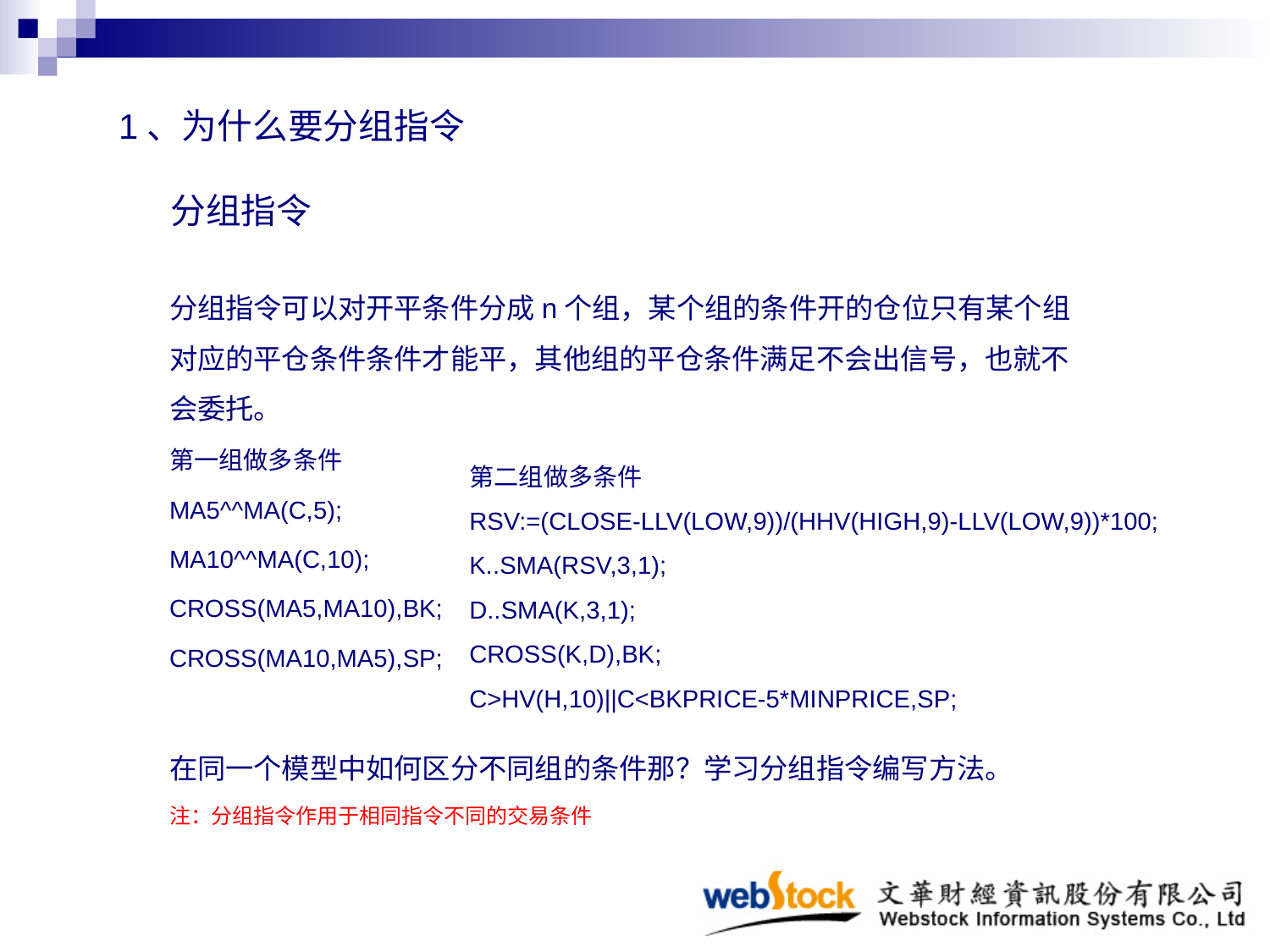

1、为什么要分组指令
# 分组指令

分组指令可以对开平条件分成n个组，某个组的条件开的仓位只有某个组对应的平仓条件条件才能平，其他组的平仓条件满足不会出信号，也就不会委托。
第一组做多条件
MA5^^MA(C,5);
MA10^^MA(C,10);
CROSS(MA5,MA10),BK;
CROSS(MA10,MA5),SP;

在同一个模型中如何区分不同组的条件那？学习分组指令编写方法。
注：分组指令作用于相同指令不同的交易条件

第二组做多条件
RSV:=(CLOSE-LLV(LOW,9))/(HHV(HIGH,9)-LLV(LOW,9))*100;
K..SMA(RSV,3,1);
D..SMA(K,3,1);
CROSS(K,D),BK;
C>HV(H,10)||C<BKPRICE-5*MINPRICE,SP;